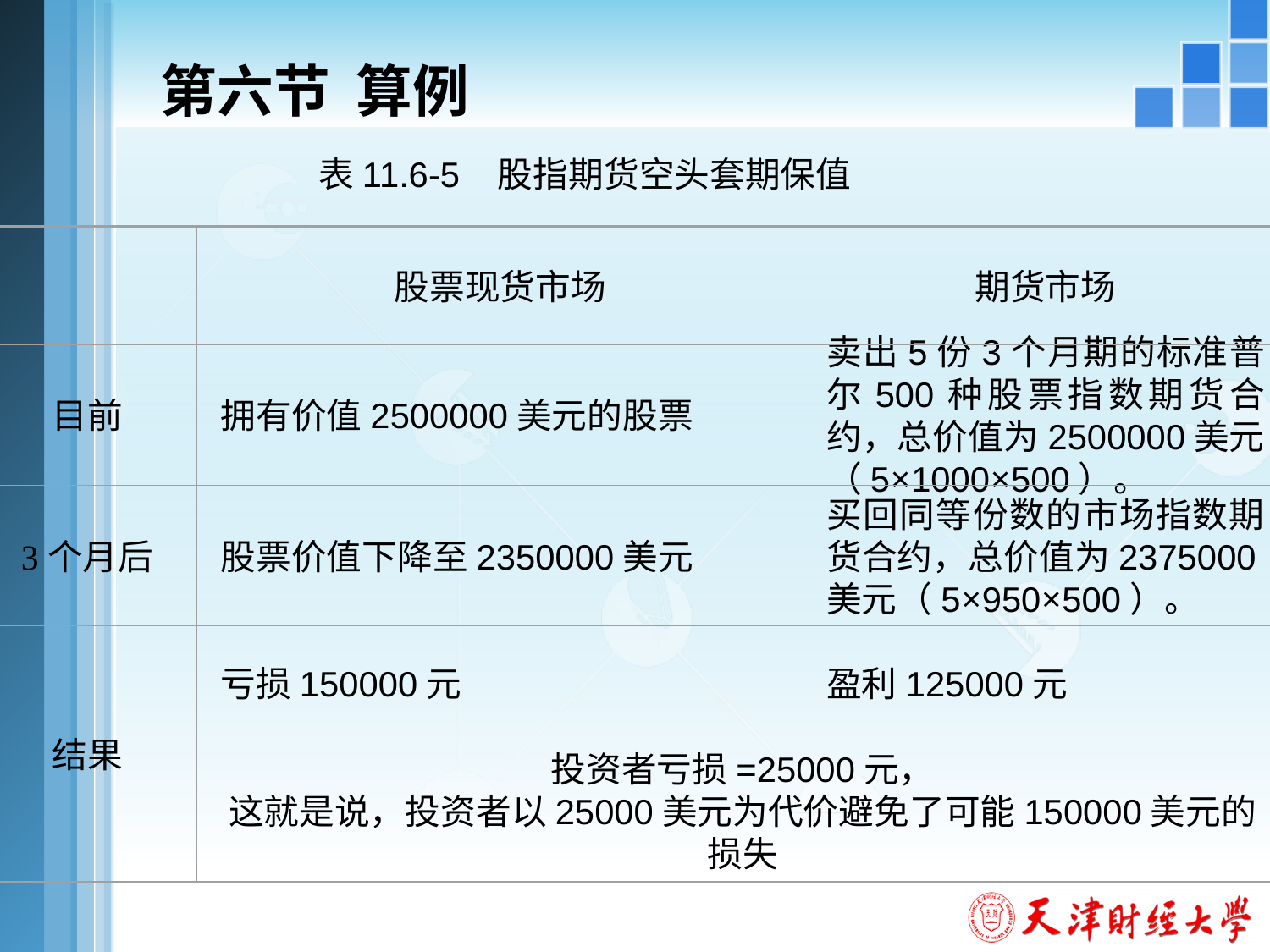

# 第六节  算例
表11.6-5   股指期货空头套期保值

股票现货市场

期货市场

目前

拥有价值2500000美元的股票

卖出5份3个月期的标准普尔500种股票指数期货合约，总价值为2500000美元（5×1000×500）。

3个月后

股票价值下降至2350000美元

买回同等份数的市场指数期货合约，总价值为2375000美元（5×950×500）。

结果

亏损150000元

盈利125000元

投资者亏损=25000元，
这就是说，投资者以25000美元为代价避免了可能150000美元的损失